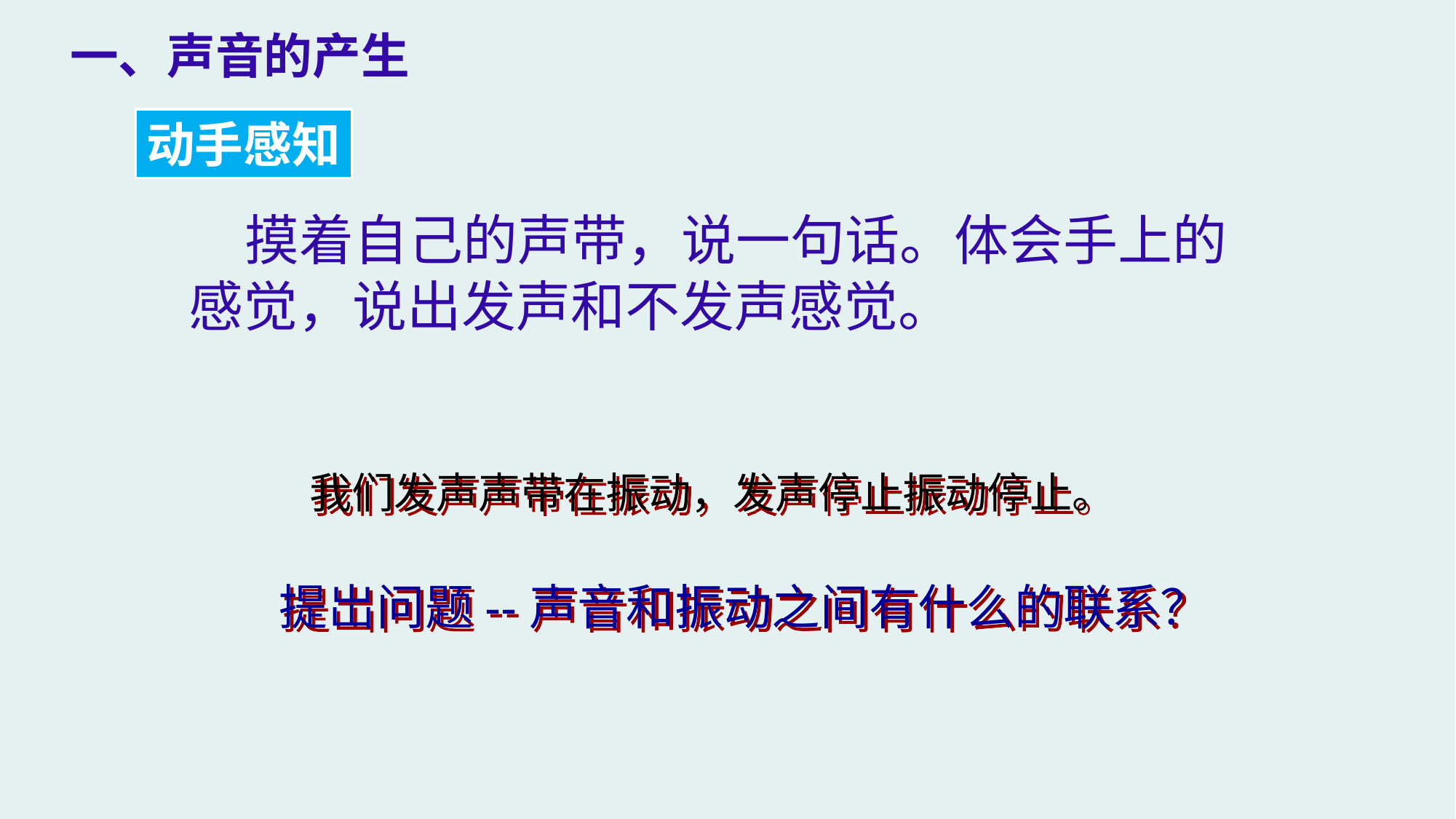

一、声音的产生
动手感知
   摸着自己的声带，说一句话。体会手上的感觉，说出发声和不发声感觉。
我们发声声带在振动，发声停止振动停止。
提岀问题--声音和振动之间有什么的联系？